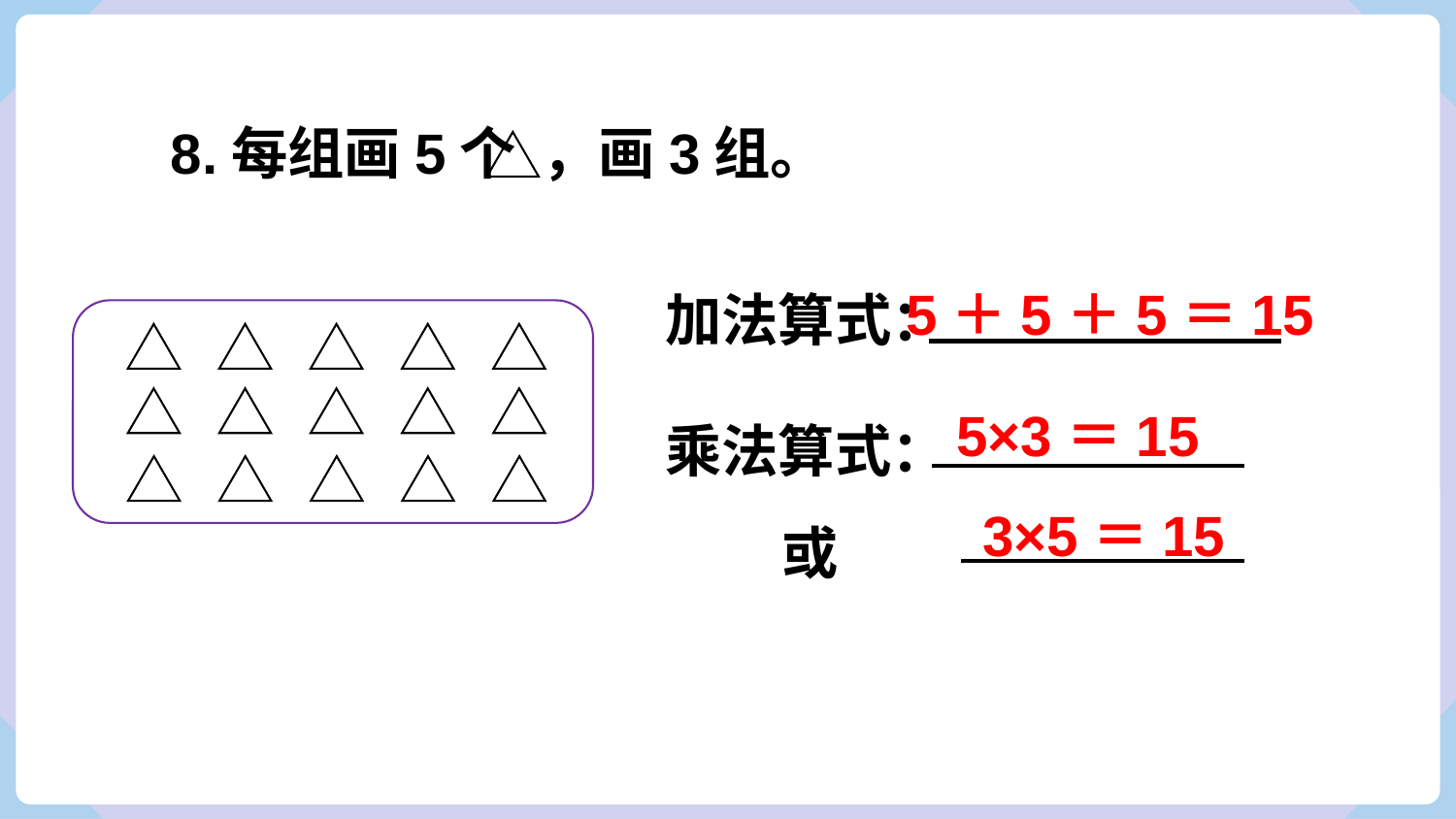

8.每组画5个  ，画3组。

5＋5＋5＝15
加法算式：
乘法算式：
        或

5×3＝15

3×5＝15